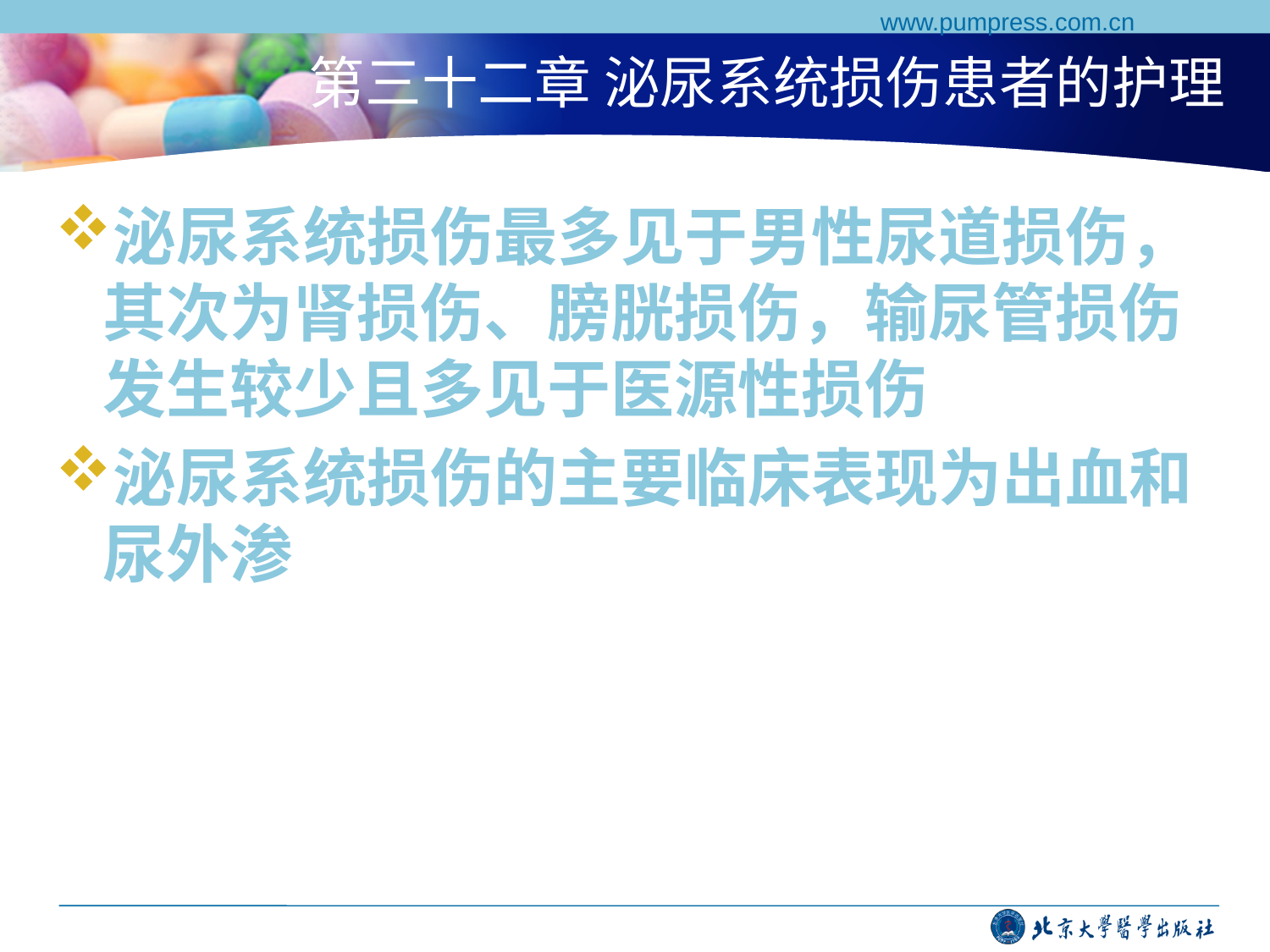

www.pumpress.com.cn
# 第三十二章 泌尿系统损伤患者的护理
泌尿系统损伤最多见于男性尿道损伤，其次为肾损伤、膀胱损伤，输尿管损伤发生较少且多见于医源性损伤
泌尿系统损伤的主要临床表现为出血和尿外渗